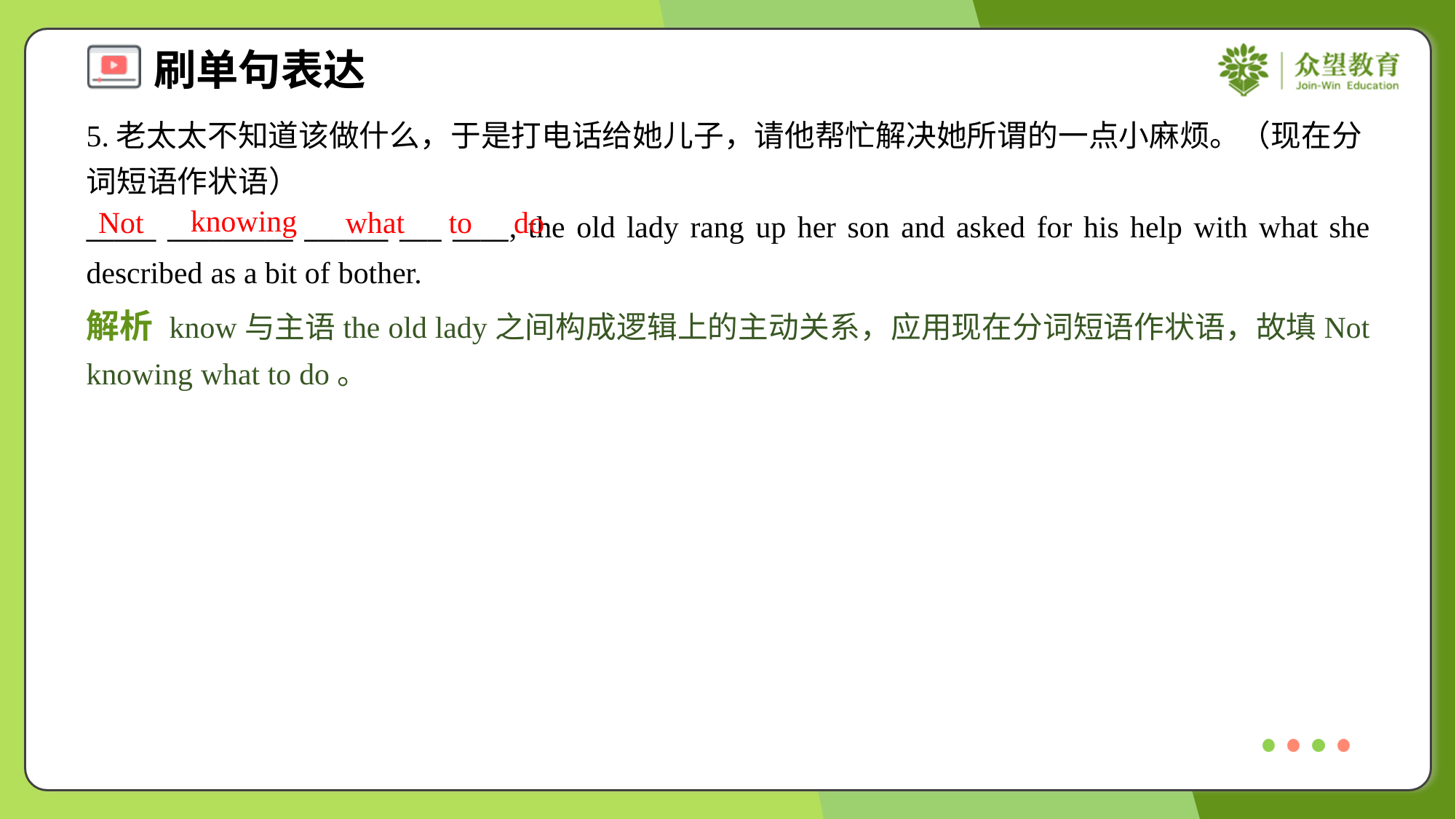

5.老太太不知道该做什么，于是打电话给她儿子，请他帮忙解决她所谓的一点小麻烦。（现在分词短语作状语）
_____ _________ ______ ___ ____, the old lady rang up her son and asked for his help with what she described as a bit of bother.
knowing
Not
what
to
do
解析 know与主语the old lady之间构成逻辑上的主动关系，应用现在分词短语作状语，故填Not knowing what to do。